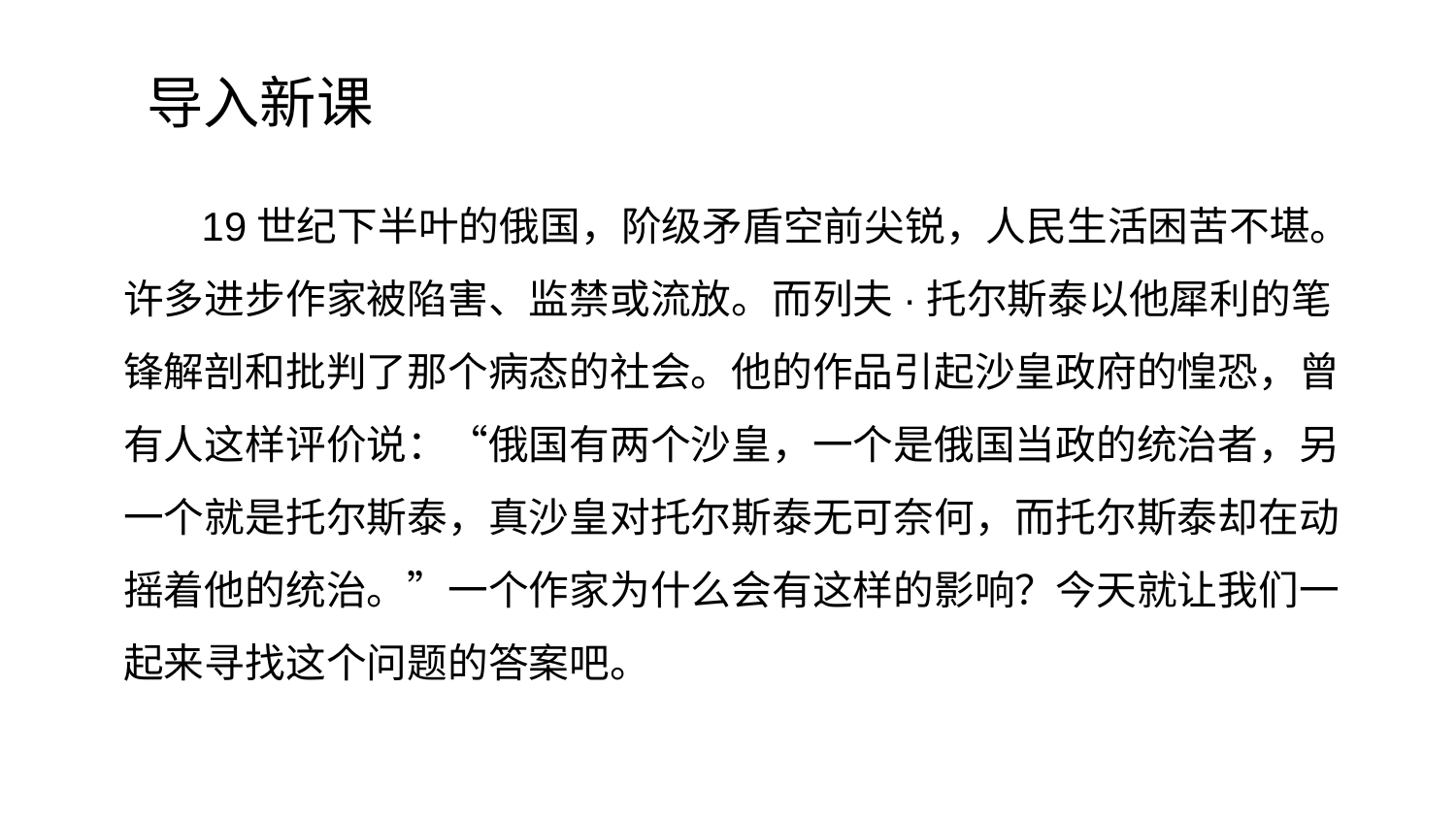

https://www.ypppt.com/
导入新课
       19世纪下半叶的俄国，阶级矛盾空前尖锐，人民生活困苦不堪。许多进步作家被陷害、监禁或流放。而列夫·托尔斯泰以他犀利的笔锋解剖和批判了那个病态的社会。他的作品引起沙皇政府的惶恐，曾有人这样评价说：“俄国有两个沙皇，一个是俄国当政的统治者，另一个就是托尔斯泰，真沙皇对托尔斯泰无可奈何，而托尔斯泰却在动摇着他的统治。”一个作家为什么会有这样的影响？今天就让我们一起来寻找这个问题的答案吧。